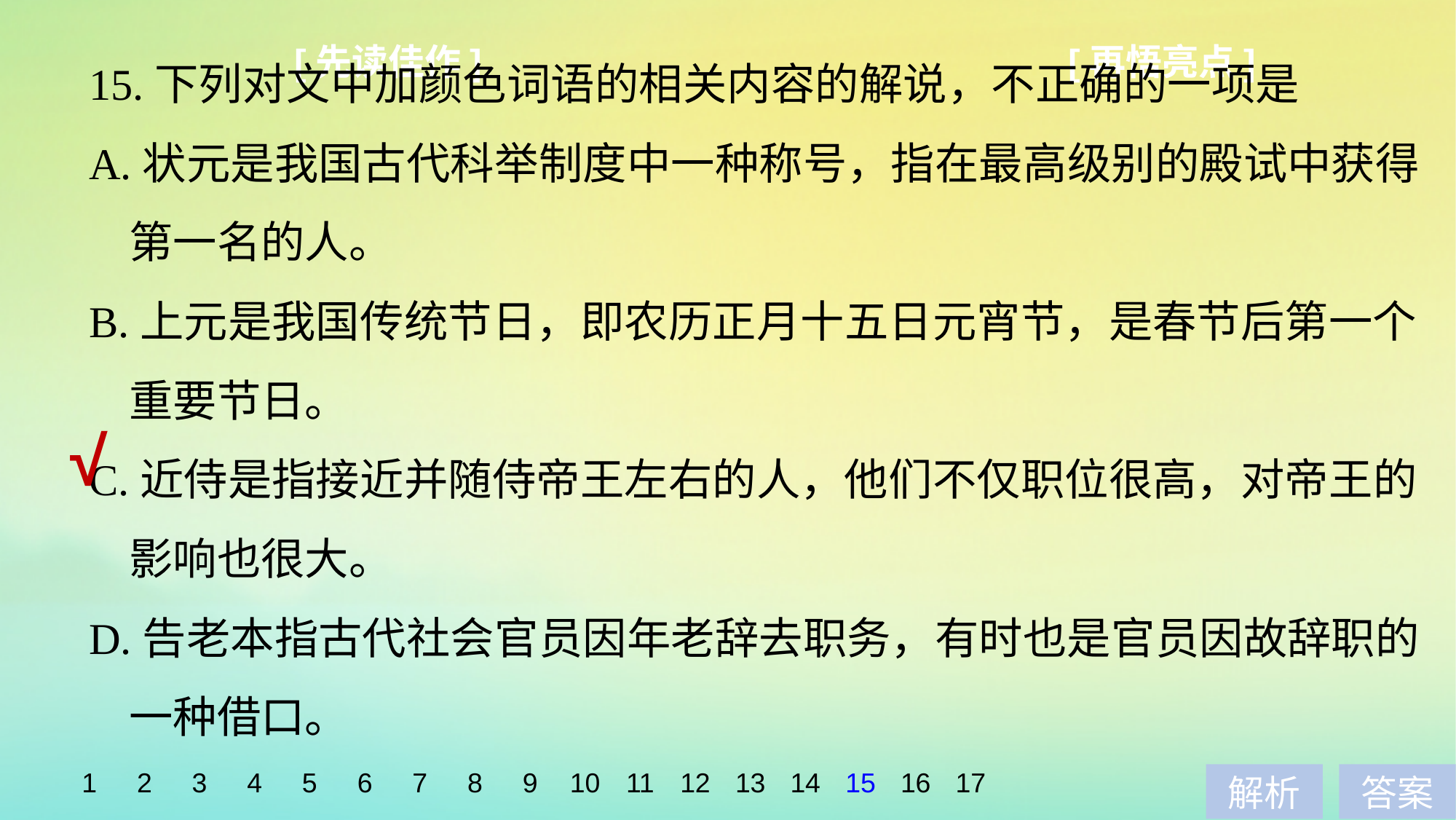

15.下列对文中加颜色词语的相关内容的解说，不正确的一项是
A.状元是我国古代科举制度中一种称号，指在最高级别的殿试中获得
   第一名的人。
B.上元是我国传统节日，即农历正月十五日元宵节，是春节后第一个
   重要节日。
C.近侍是指接近并随侍帝王左右的人，他们不仅职位很高，对帝王的
   影响也很大。
D.告老本指古代社会官员因年老辞去职务，有时也是官员因故辞职的
   一种借口。
[先读佳作]
[再悟亮点]
√
1
2
3
4
5
6
7
8
9
10
11
12
13
14
15
16
17
解析
答案